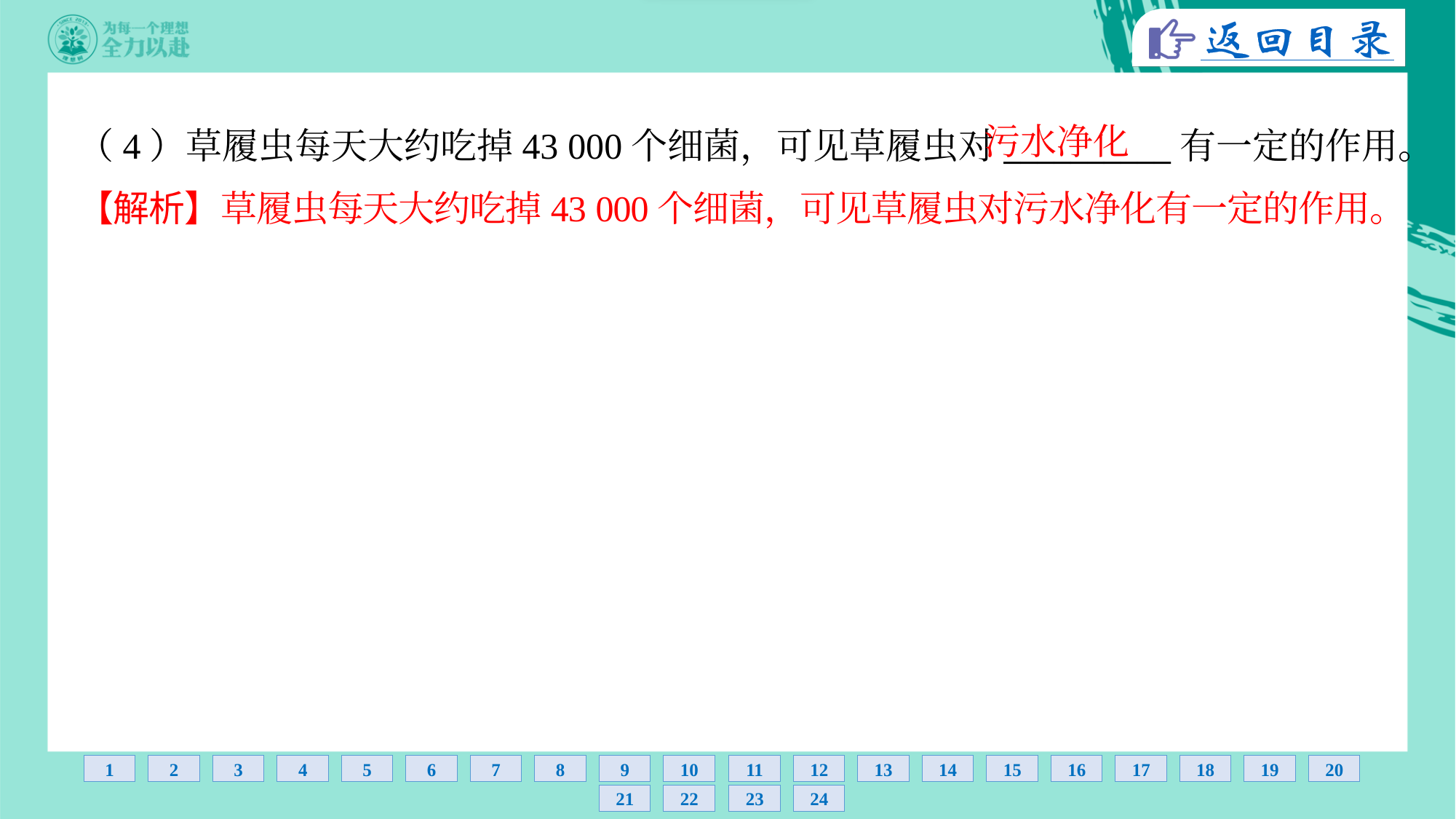

污水净化
（4）草履虫每天大约吃掉43 000个细菌，可见草履虫对__________有一定的作用。
【解析】草履虫每天大约吃掉43 000个细菌，可见草履虫对污水净化有一定的作用。